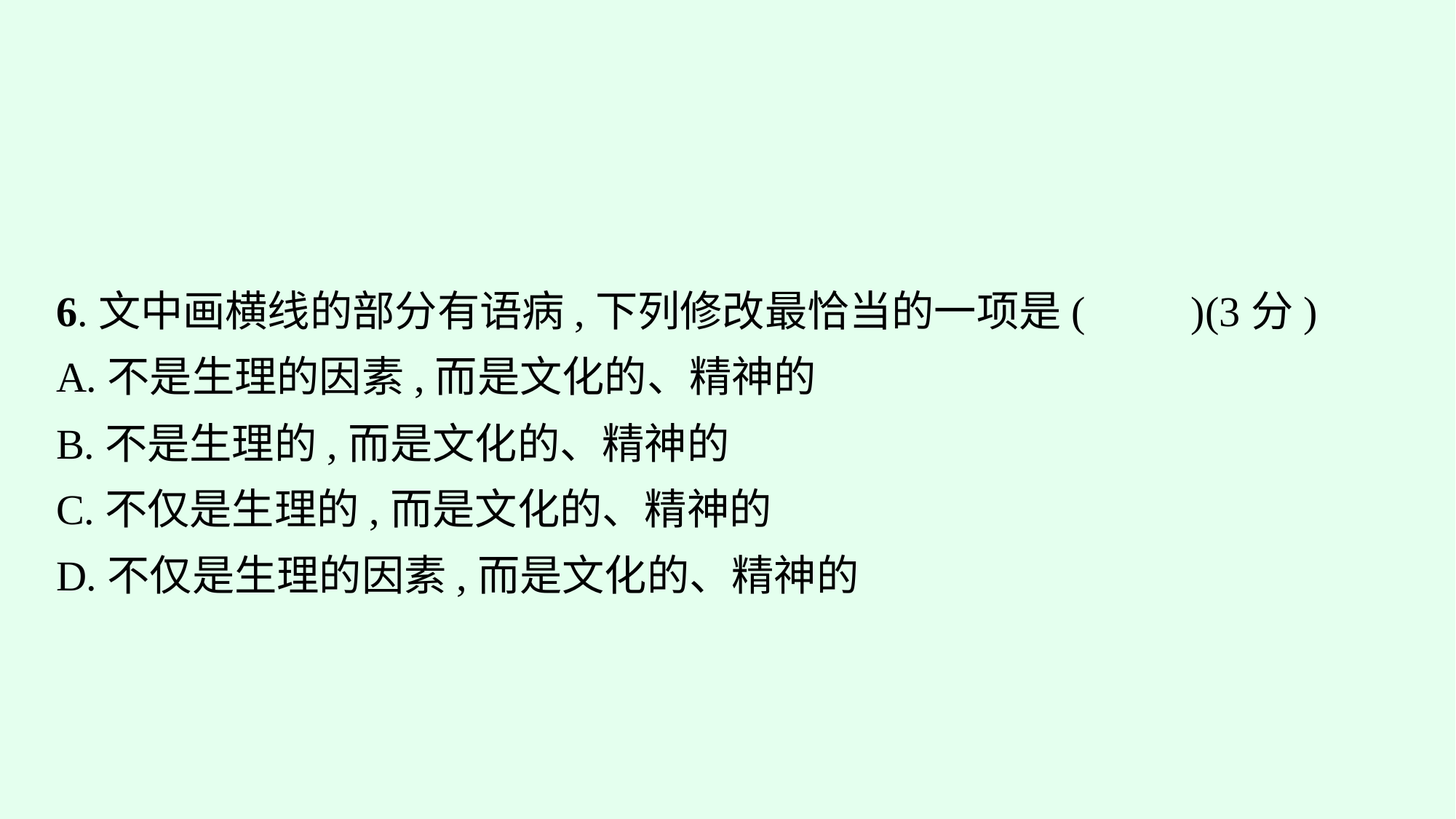

6.文中画横线的部分有语病,下列修改最恰当的一项是(　　)(3分)
A.不是生理的因素,而是文化的、精神的
B.不是生理的,而是文化的、精神的
C.不仅是生理的,而是文化的、精神的
D.不仅是生理的因素,而是文化的、精神的